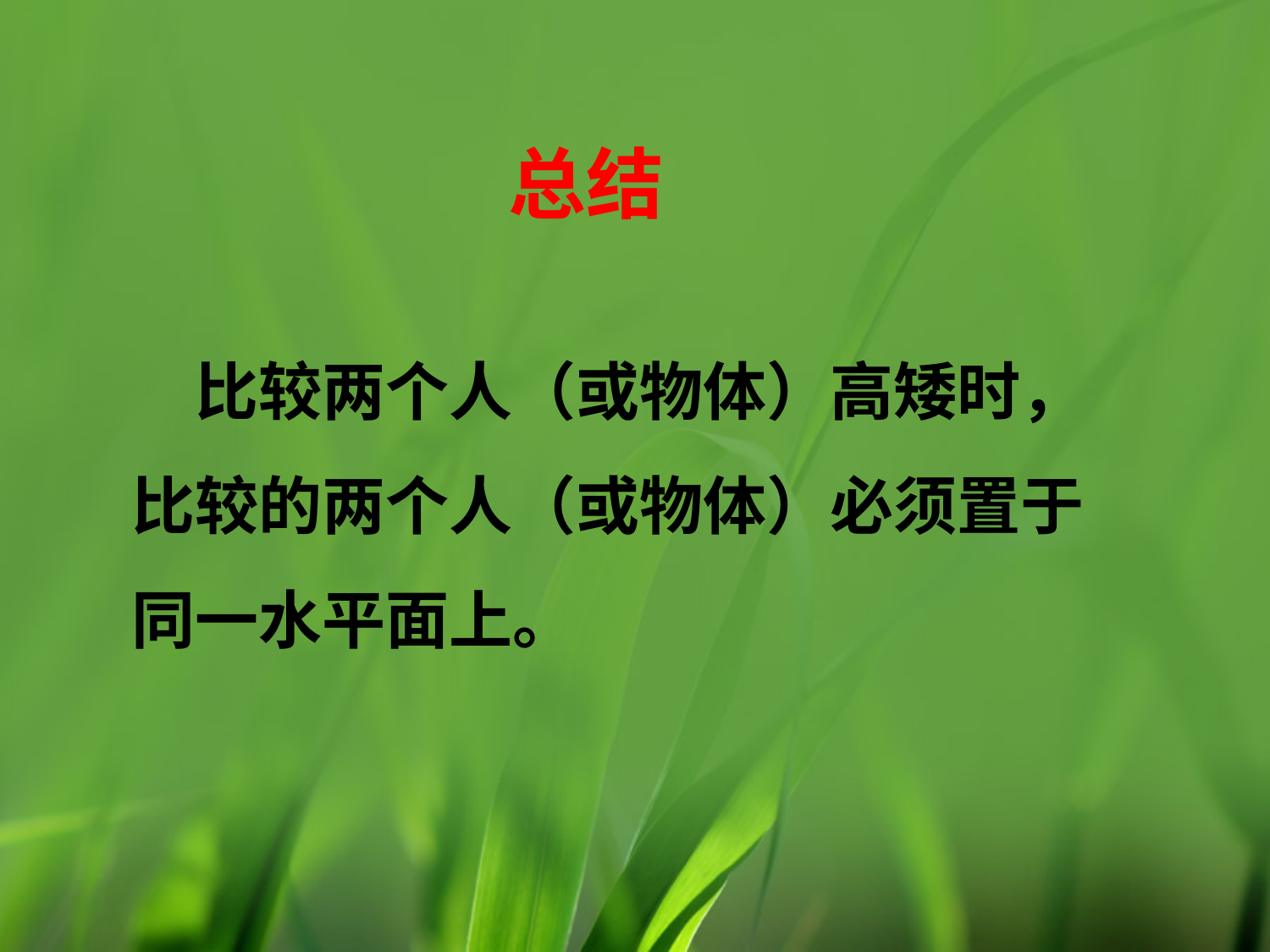

总结
比较两个人（或物体）高矮时，比较的两个人（或物体）必须置于同一水平面上。